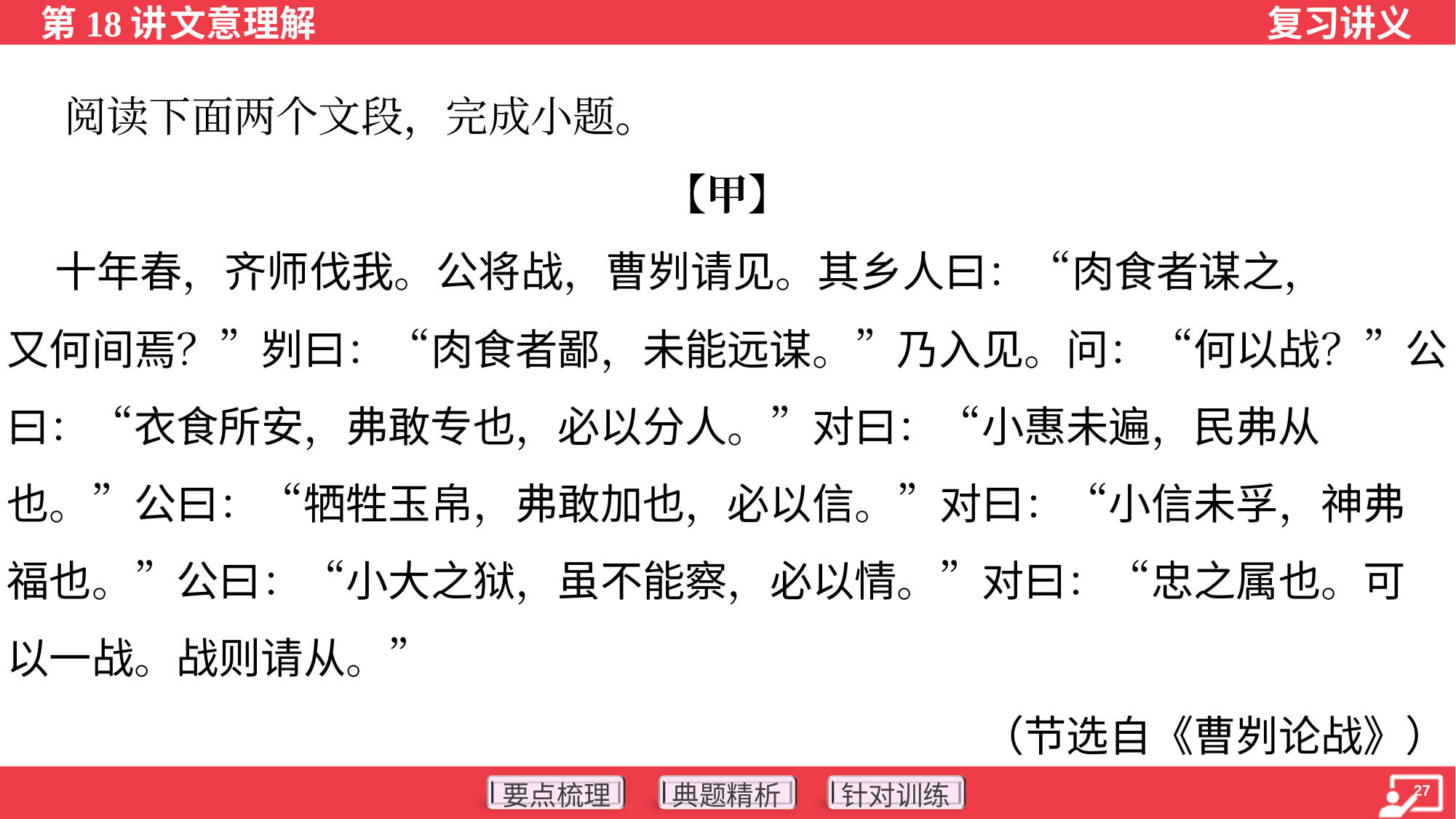

阅读下面两个文段，完成小题。
【甲】
    十年春，齐师伐我。公将战，曹刿请见。其乡人曰：“肉食者谋之，
又何间焉？”刿曰：“肉食者鄙，未能远谋。”乃入见。问：“何以战？”公
曰：“衣食所安，弗敢专也，必以分人。”对曰：“小惠未遍，民弗从
也。”公曰：“牺牲玉帛，弗敢加也，必以信。”对曰：“小信未孚，神弗
福也。”公曰：“小大之狱，虽不能察，必以情。”对曰：“忠之属也。可
以一战。战则请从。”
（节选自《曹刿论战》）